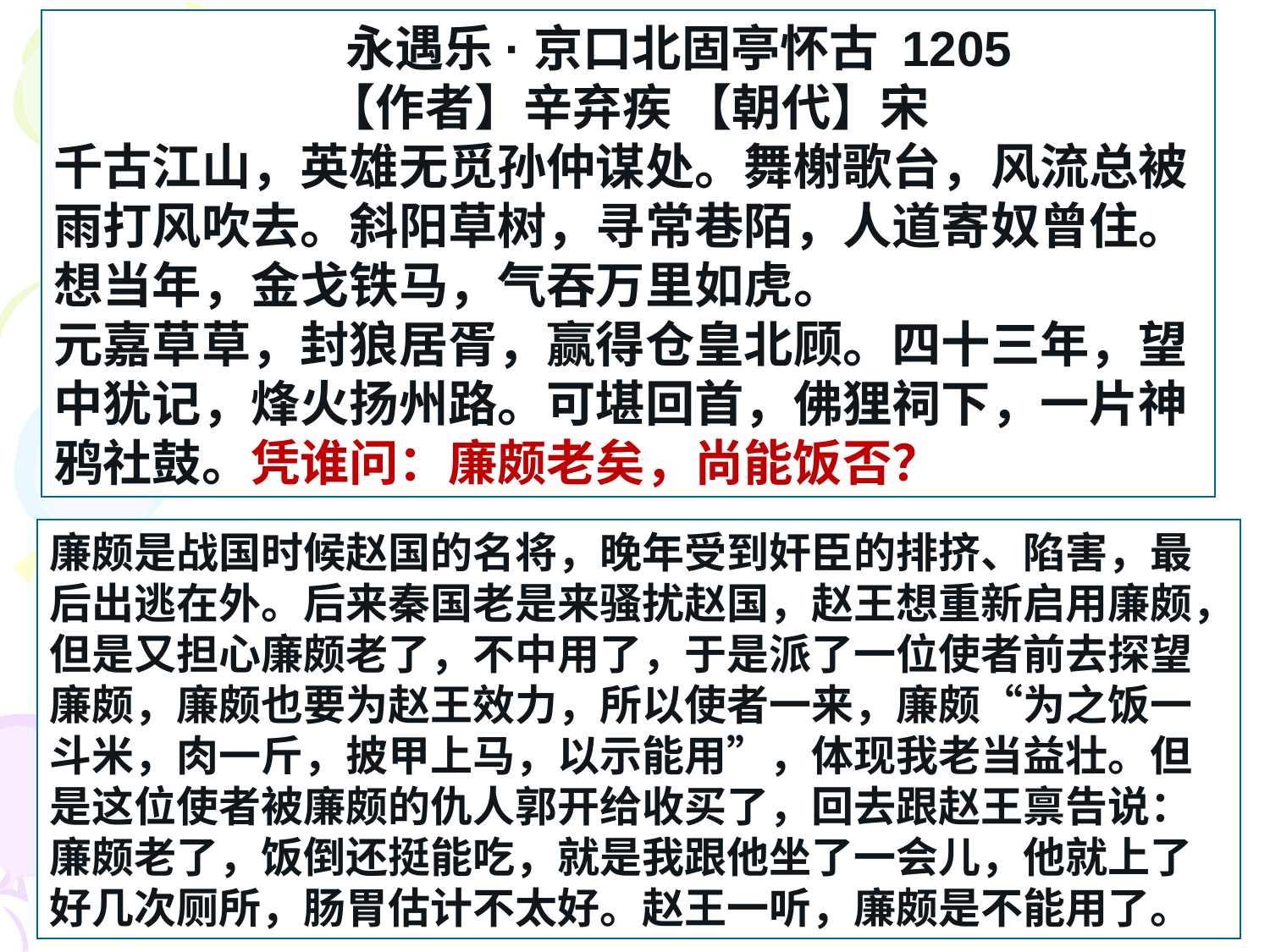

永遇乐·京口北固亭怀古 1205
【作者】辛弃疾 【朝代】宋
千古江山，英雄无觅孙仲谋处。舞榭歌台，风流总被雨打风吹去。斜阳草树，寻常巷陌，人道寄奴曾住。想当年，金戈铁马，气吞万里如虎。
元嘉草草，封狼居胥，赢得仓皇北顾。四十三年，望中犹记，烽火扬州路。可堪回首，佛狸祠下，一片神鸦社鼓。凭谁问：廉颇老矣，尚能饭否？
廉颇是战国时候赵国的名将，晚年受到奸臣的排挤、陷害，最后出逃在外。后来秦国老是来骚扰赵国，赵王想重新启用廉颇，但是又担心廉颇老了，不中用了，于是派了一位使者前去探望廉颇，廉颇也要为赵王效力，所以使者一来，廉颇“为之饭一斗米，肉一斤，披甲上马，以示能用”，体现我老当益壮。但是这位使者被廉颇的仇人郭开给收买了，回去跟赵王禀告说：廉颇老了，饭倒还挺能吃，就是我跟他坐了一会儿，他就上了好几次厕所，肠胃估计不太好。赵王一听，廉颇是不能用了。